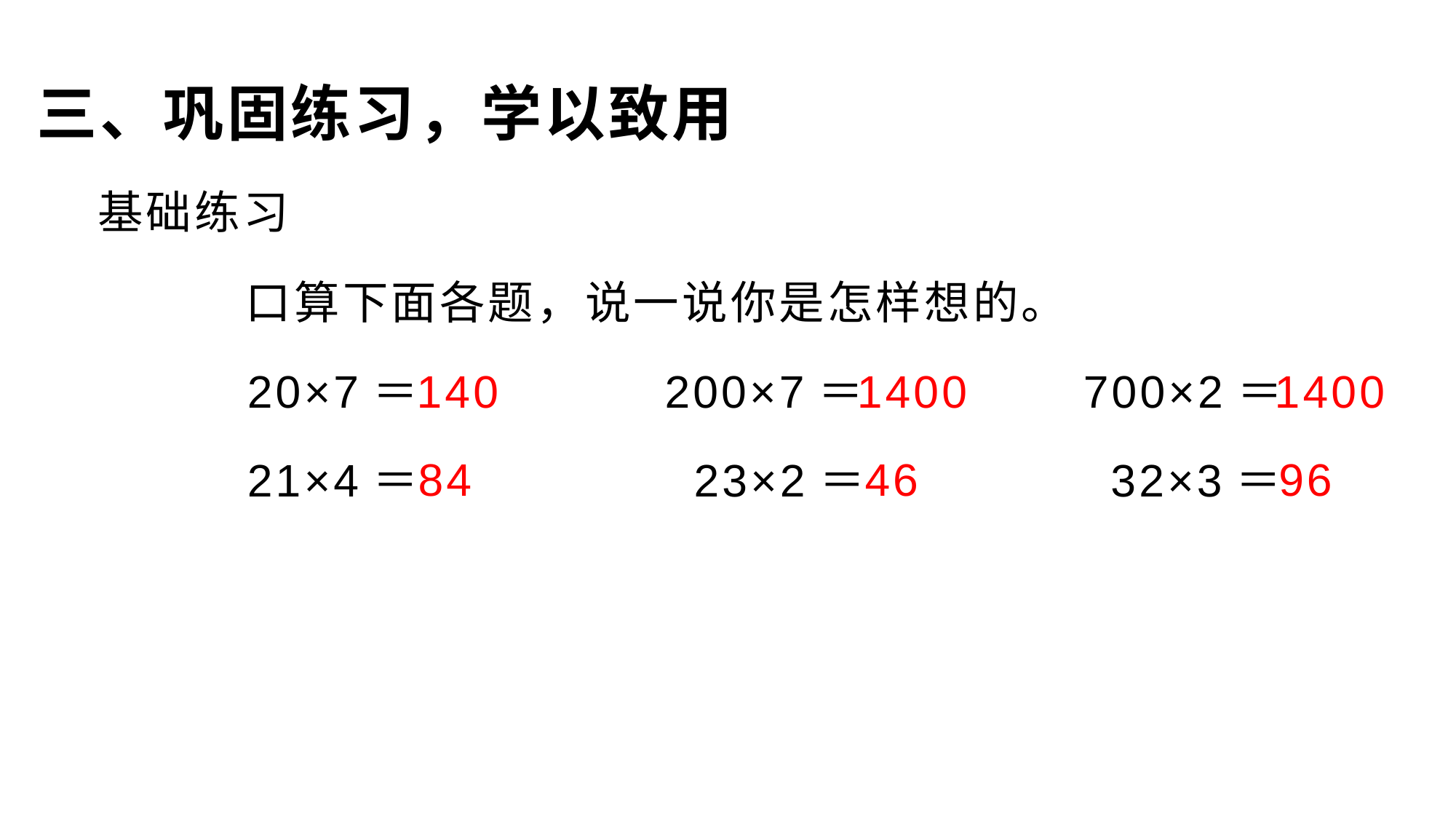

三、巩固练习，学以致用
基础练习
口算下面各题，说一说你是怎样想的。
20×7＝
140
200×7＝
1400
700×2＝
1400
84
46
96
21×4＝
23×2＝
32×3＝